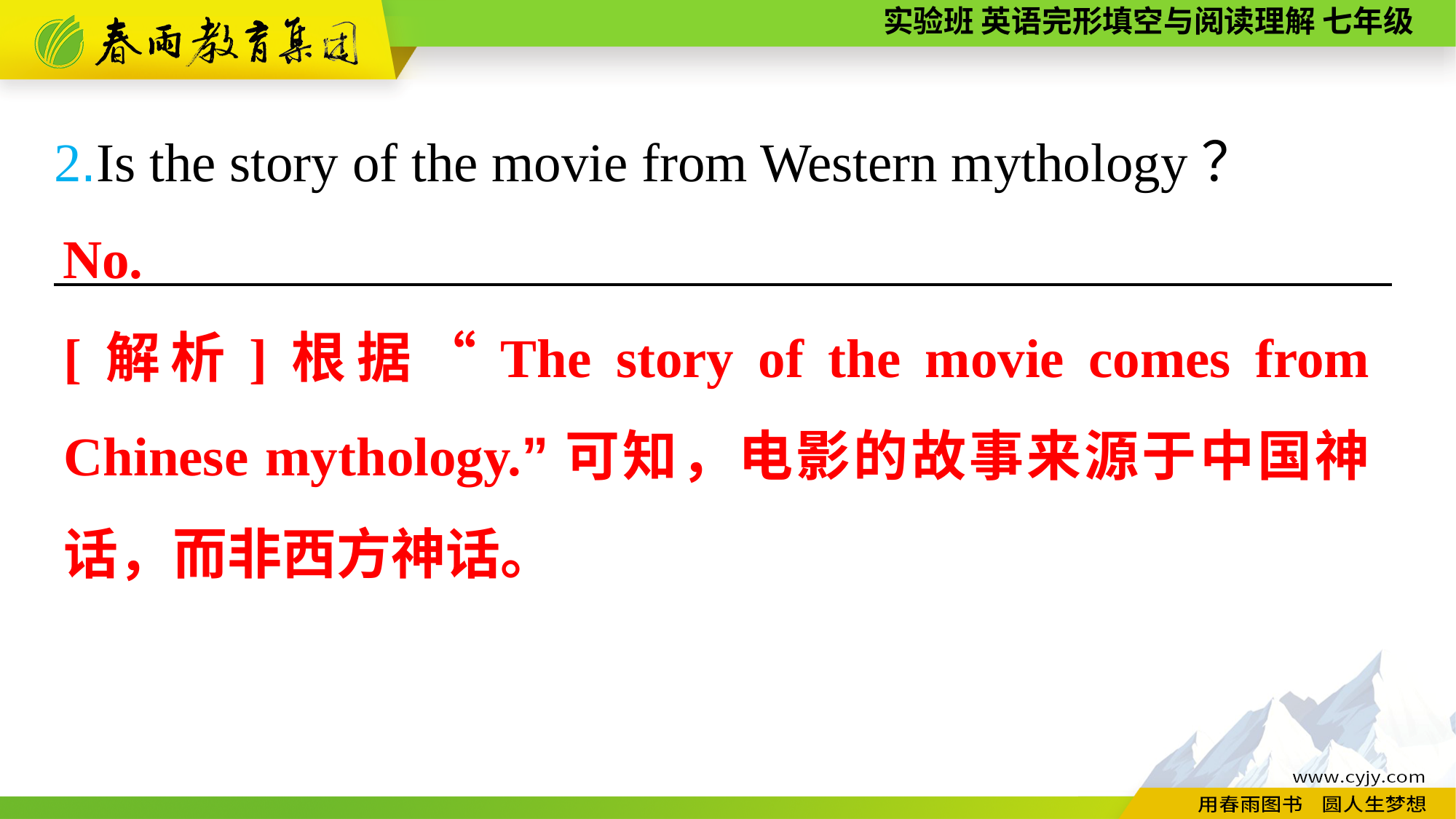

2.Is the story of the movie from Western mythology？
_________________________________________________
No.
[解析]根据“The story of the movie comes from Chinese mythology.”可知，电影的故事来源于中国神话，而非西方神话。